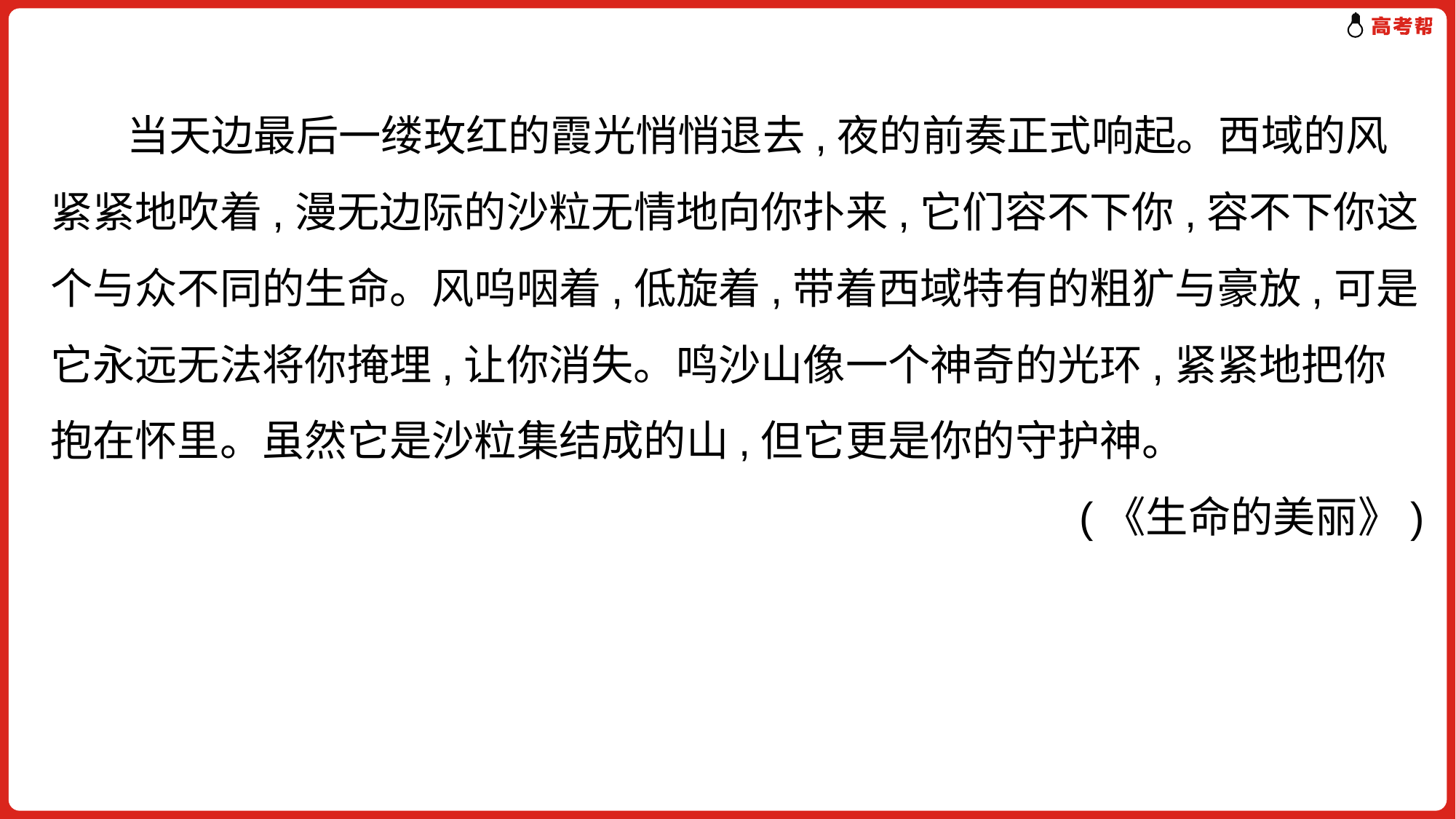

当天边最后一缕玫红的霞光悄悄退去,夜的前奏正式响起。西域的风紧紧地吹着,漫无边际的沙粒无情地向你扑来,它们容不下你,容不下你这个与众不同的生命。风呜咽着,低旋着,带着西域特有的粗犷与豪放,可是它永远无法将你掩埋,让你消失。鸣沙山像一个神奇的光环,紧紧地把你抱在怀里。虽然它是沙粒集结成的山,但它更是你的守护神。
(《生命的美丽》)